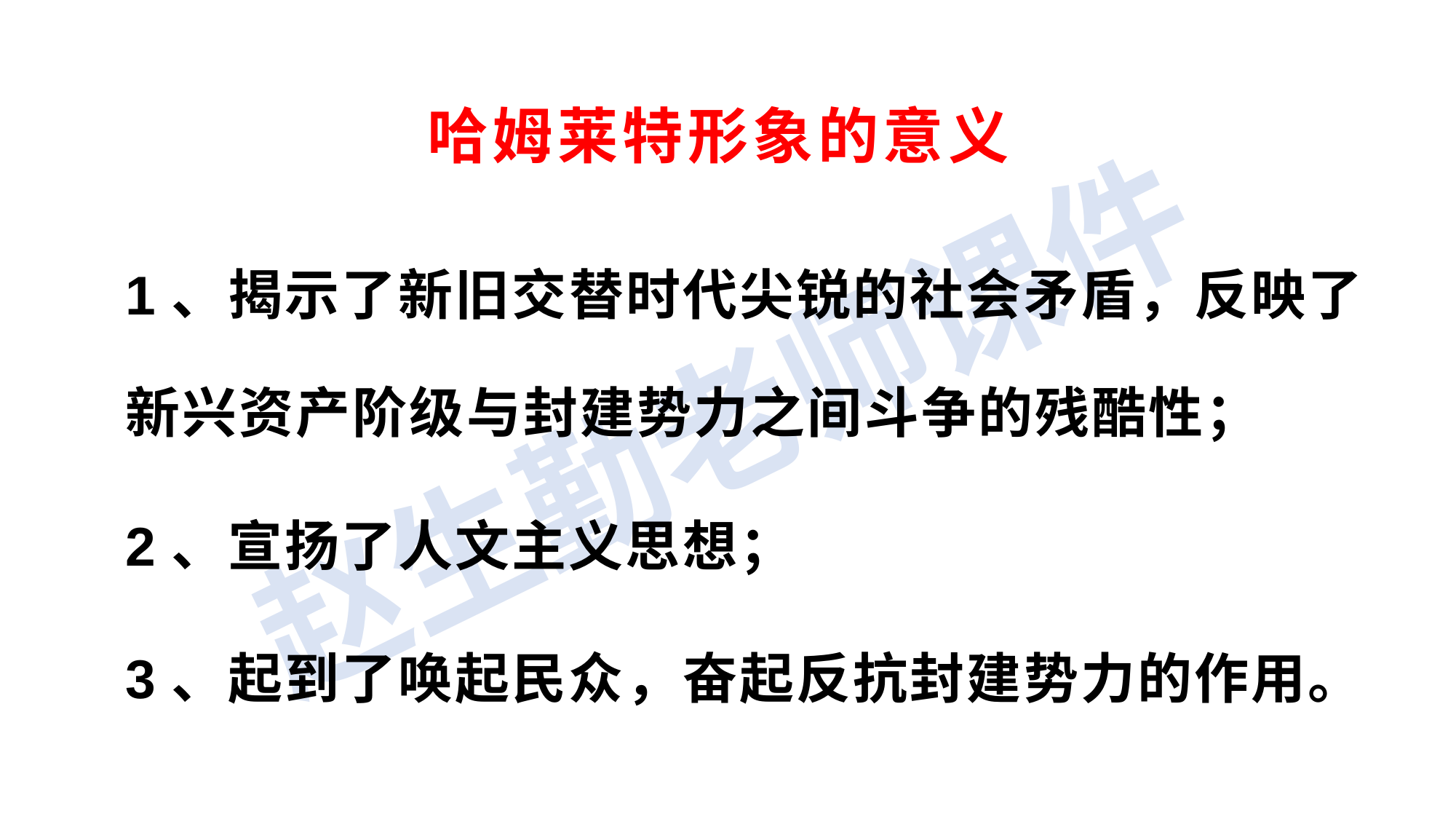

哈姆莱特形象的意义
1、揭示了新旧交替时代尖锐的社会矛盾，反映了新兴资产阶级与封建势力之间斗争的残酷性；
2、宣扬了人文主义思想；
3、起到了唤起民众，奋起反抗封建势力的作用。